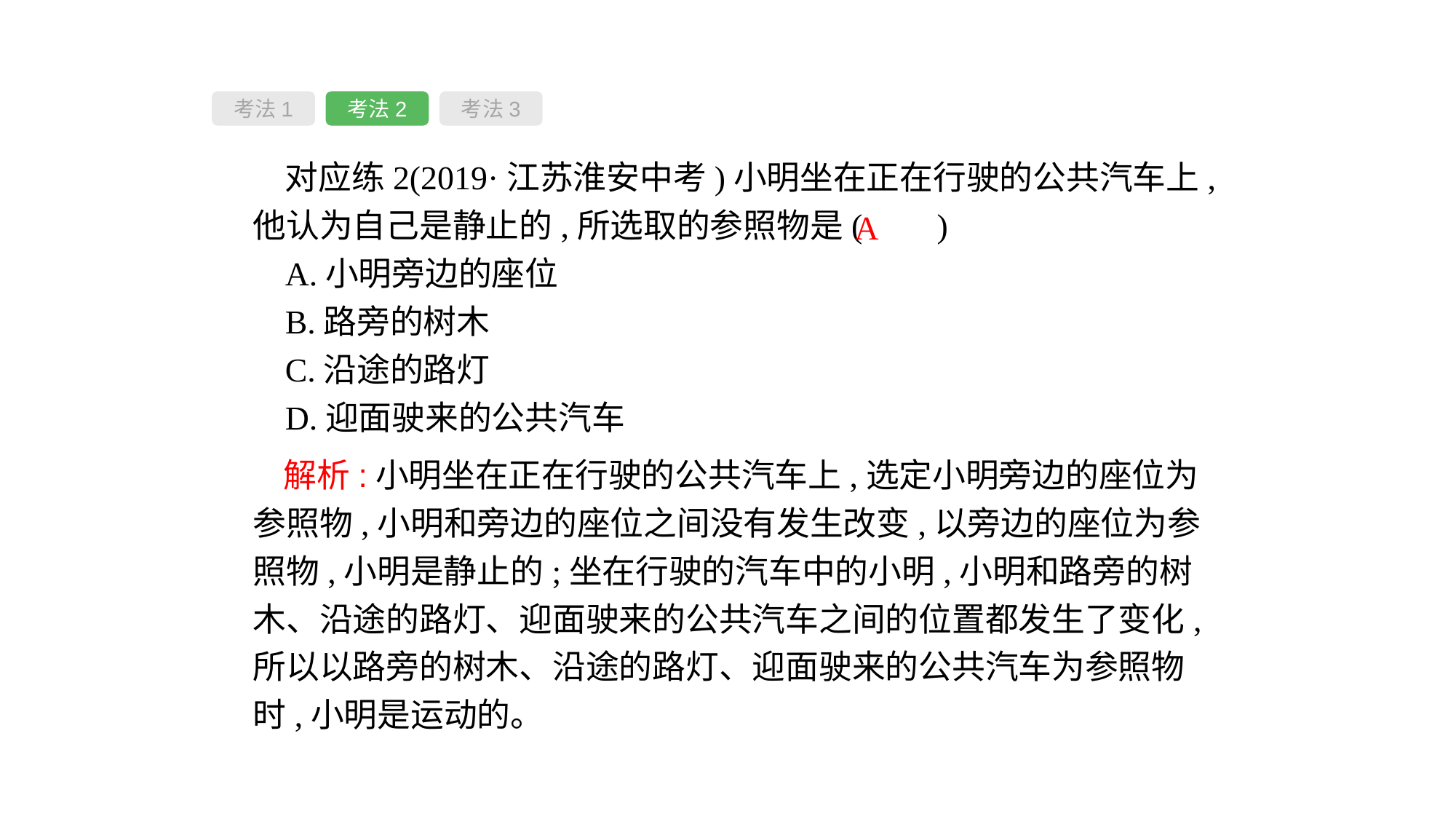

考法1
考法2
考法3
对应练2(2019·江苏淮安中考)小明坐在正在行驶的公共汽车上,他认为自己是静止的,所选取的参照物是(   　)
A.小明旁边的座位
B.路旁的树木
C.沿途的路灯
D.迎面驶来的公共汽车
A
   解析:小明坐在正在行驶的公共汽车上,选定小明旁边的座位为参照物,小明和旁边的座位之间没有发生改变,以旁边的座位为参照物,小明是静止的;坐在行驶的汽车中的小明,小明和路旁的树木、沿途的路灯、迎面驶来的公共汽车之间的位置都发生了变化,所以以路旁的树木、沿途的路灯、迎面驶来的公共汽车为参照物时,小明是运动的。